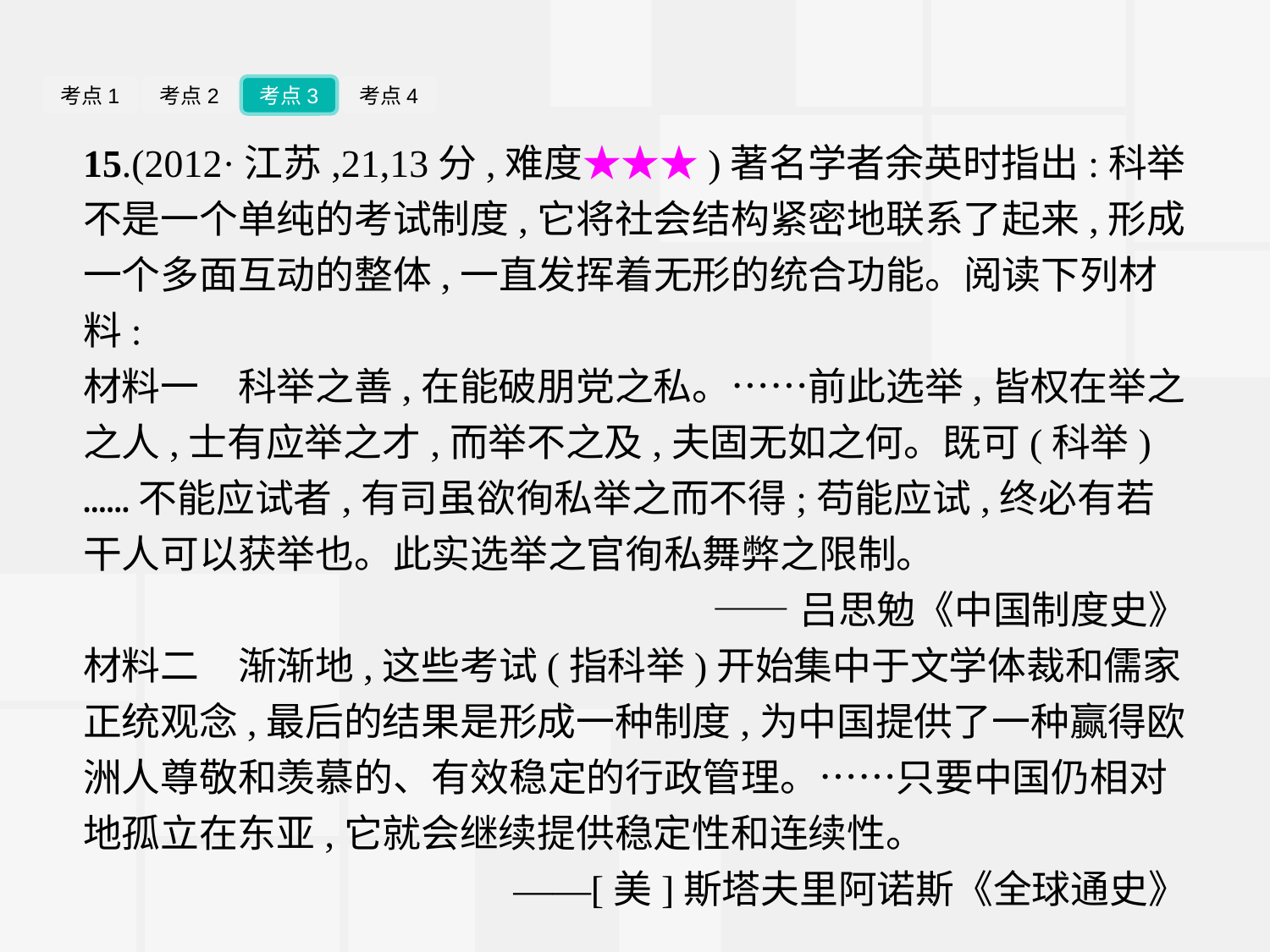

考点1
考点2
考点3
考点4
15.(2012·江苏,21,13分,难度★★★)著名学者余英时指出:科举不是一个单纯的考试制度,它将社会结构紧密地联系了起来,形成一个多面互动的整体,一直发挥着无形的统合功能。阅读下列材料:
材料一　科举之善,在能破朋党之私。……前此选举,皆权在举之之人,士有应举之才,而举不之及,夫固无如之何。既可(科举)……不能应试者,有司虽欲徇私举之而不得;苟能应试,终必有若干人可以获举也。此实选举之官徇私舞弊之限制。
——吕思勉《中国制度史》
材料二　渐渐地,这些考试(指科举)开始集中于文学体裁和儒家正统观念,最后的结果是形成一种制度,为中国提供了一种赢得欧洲人尊敬和羡慕的、有效稳定的行政管理。……只要中国仍相对地孤立在东亚,它就会继续提供稳定性和连续性。
——[美]斯塔夫里阿诺斯《全球通史》